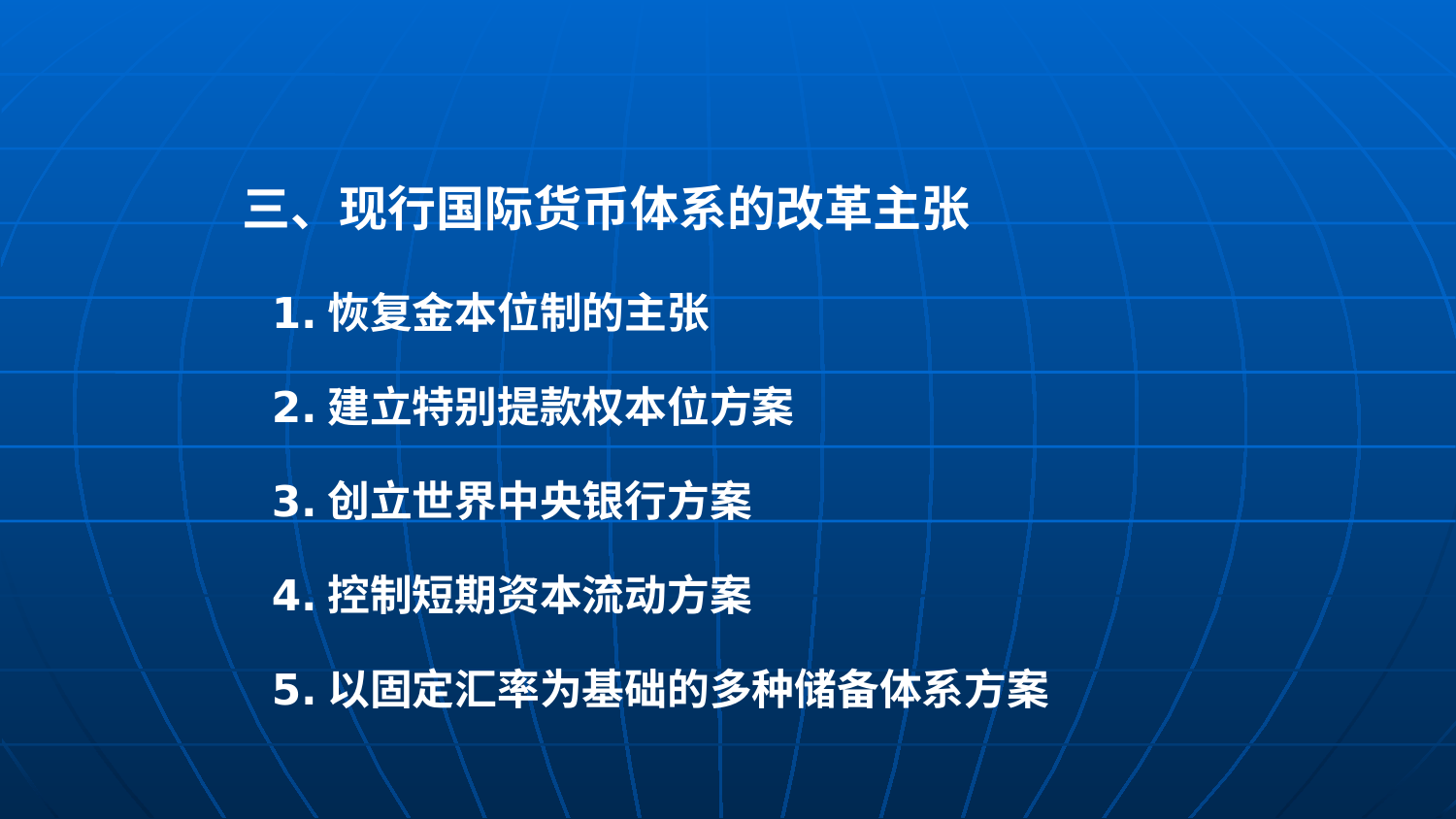

#
三、现行国际货币体系的改革主张

  1.恢复金本位制的主张

  2.建立特别提款权本位方案

  3.创立世界中央银行方案

  4.控制短期资本流动方案

  5.以固定汇率为基础的多种储备体系方案